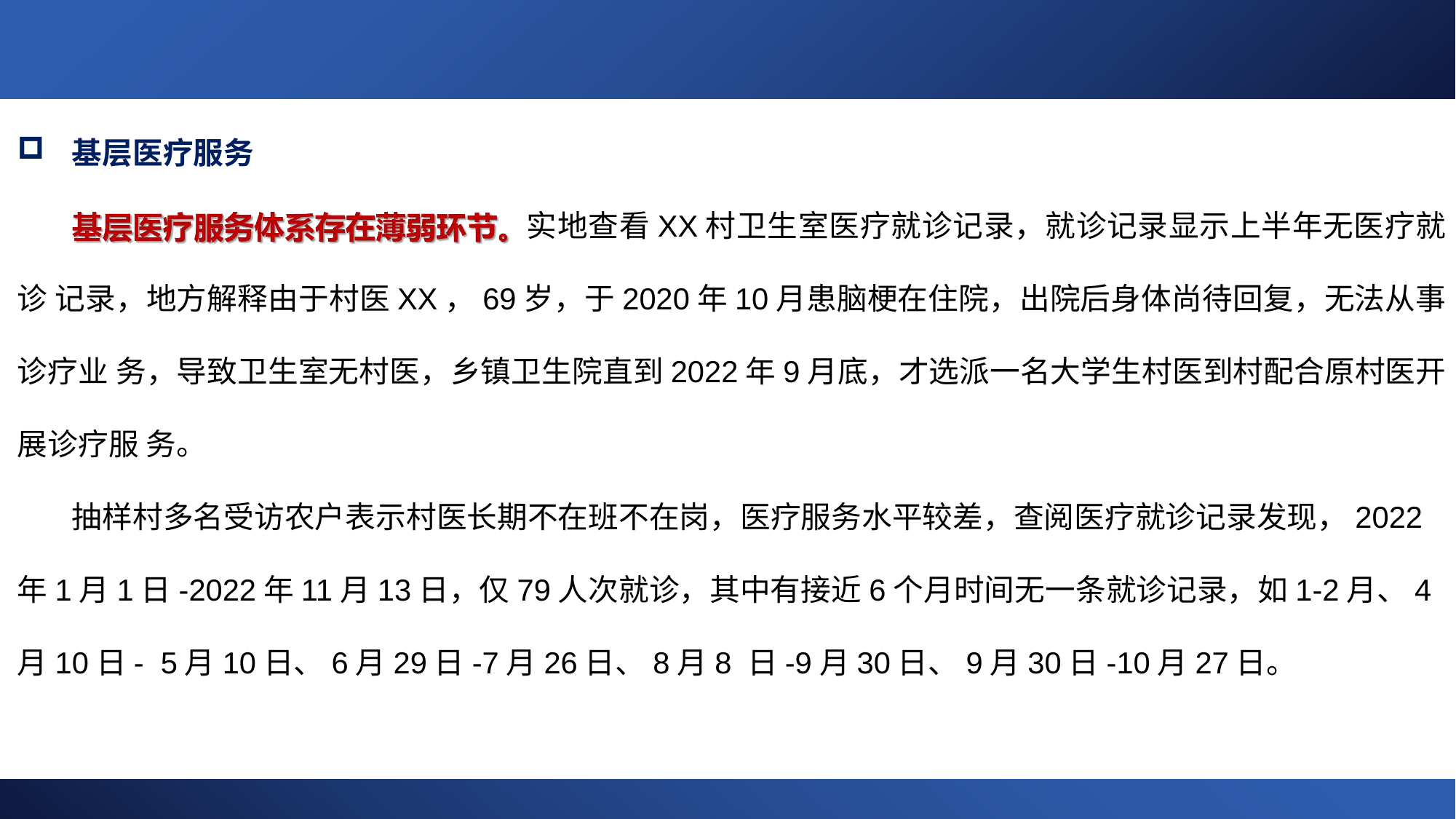

基层医疗服务
实地查看XX村卫生室医疗就诊记录，就诊记录显示上半年无医疗就诊 记录，地方解释由于村医XX，69岁，于2020年10月患脑梗在住院，出院后身体尚待回复，无法从事诊疗业 务，导致卫生室无村医，乡镇卫生院直到2022年9月底，才选派一名大学生村医到村配合原村医开展诊疗服 务。
抽样村多名受访农户表示村医长期不在班不在岗，医疗服务水平较差，查阅医疗就诊记录发现，2022  年1月1日-2022年11月13日，仅79人次就诊，其中有接近6个月时间无一条就诊记录，如1-2月、4月10日-  5月10日、6月29日-7月26日、8月8 日-9月30日、9月30日-10月27日。